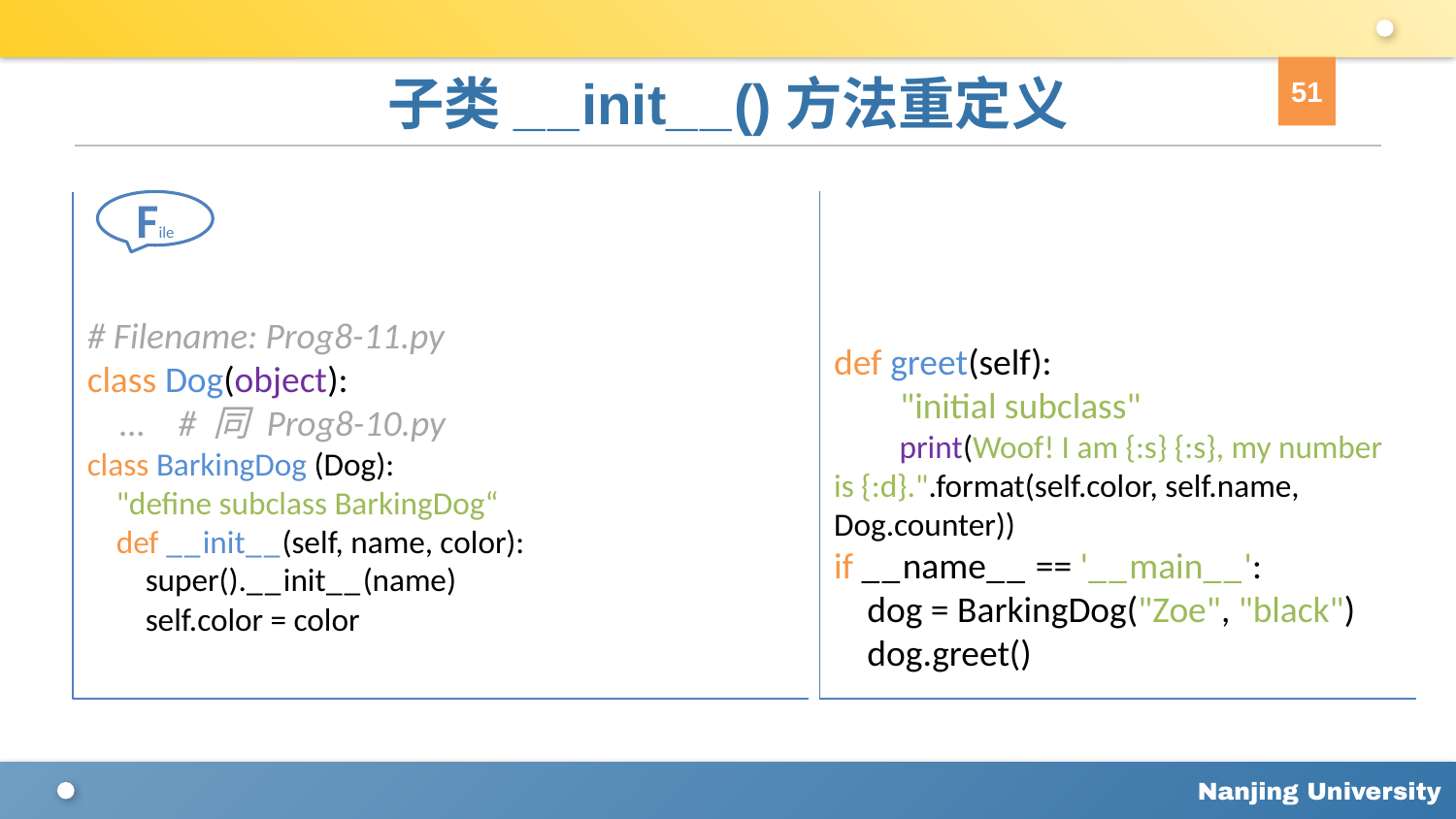

51
# 子类__init__()方法重定义
File

# Filename: Prog8-11.py
class Dog(object):
    …    # 同 Prog8-10.py
class BarkingDog (Dog):
    "define subclass BarkingDog“
    def __init__(self, name, color):
        super().__init__(name)
        self.color = color

def greet(self):
        "initial subclass"
         print(Woof! I am {:s} {:s}, my number is {:d}.".format(self.color, self.name, Dog.counter))
if __name__ == '__main__':
    dog = BarkingDog("Zoe", "black")
    dog.greet()